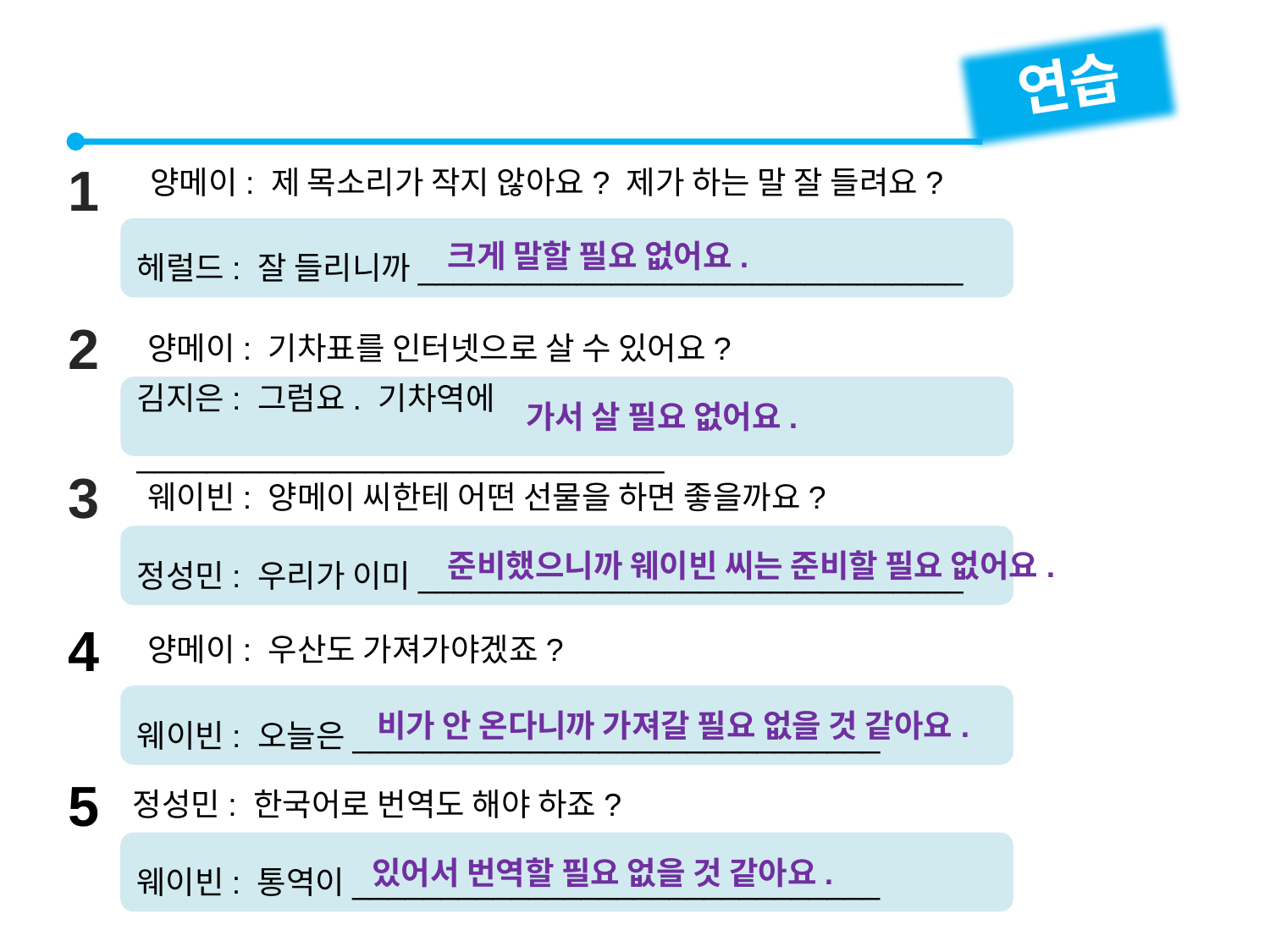

연습
1
양메이: 제 목소리가 작지 않아요? 제가 하는 말 잘 들려요?
헤럴드: 잘 들리니까_______________________________
크게 말할 필요 없어요.
2
양메이: 기차표를 인터넷으로 살 수 있어요?
김지은: 그럼요. 기차역에______________________________
가서 살 필요 없어요.
3
웨이빈: 양메이 씨한테 어떤 선물을 하면 좋을까요?
정성민: 우리가 이미_______________________________
준비했으니까 웨이빈 씨는 준비할 필요 없어요.
4
양메이: 우산도 가져가야겠죠?
웨이빈: 오늘은______________________________
비가 안 온다니까 가져갈 필요 없을 것 같아요.
5
정성민: 한국어로 번역도 해야 하죠?
웨이빈: 통역이______________________________
있어서 번역할 필요 없을 것 같아요.